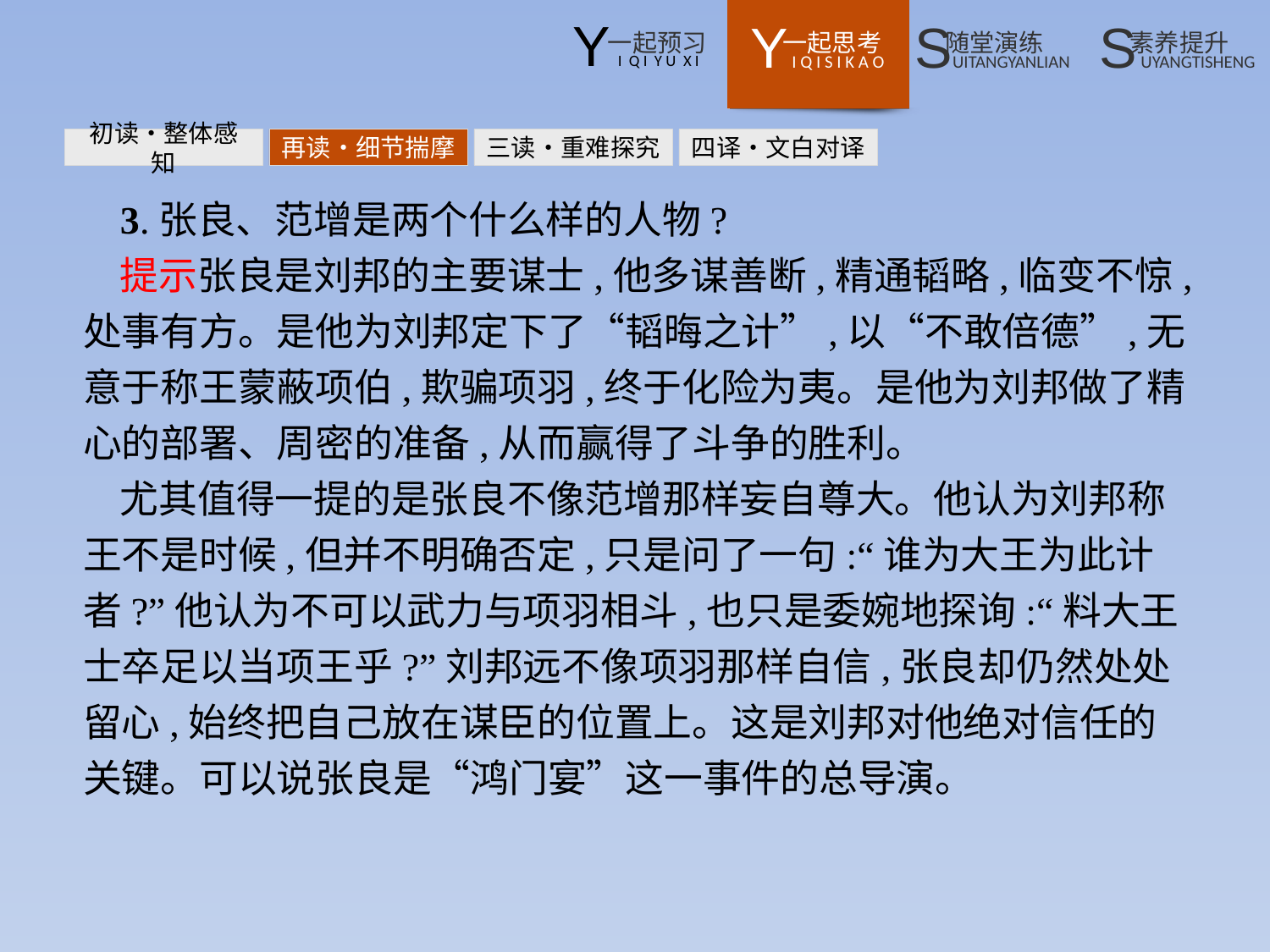

初读•整体感知
再读•细节揣摩
三读•重难探究
四译•文白对译
3.张良、范增是两个什么样的人物?
提示张良是刘邦的主要谋士,他多谋善断,精通韬略,临变不惊,处事有方。是他为刘邦定下了“韬晦之计”,以“不敢倍德”,无意于称王蒙蔽项伯,欺骗项羽,终于化险为夷。是他为刘邦做了精心的部署、周密的准备,从而赢得了斗争的胜利。
尤其值得一提的是张良不像范增那样妄自尊大。他认为刘邦称王不是时候,但并不明确否定,只是问了一句:“谁为大王为此计者?”他认为不可以武力与项羽相斗,也只是委婉地探询:“料大王士卒足以当项王乎?”刘邦远不像项羽那样自信,张良却仍然处处留心,始终把自己放在谋臣的位置上。这是刘邦对他绝对信任的关键。可以说张良是“鸿门宴”这一事件的总导演。